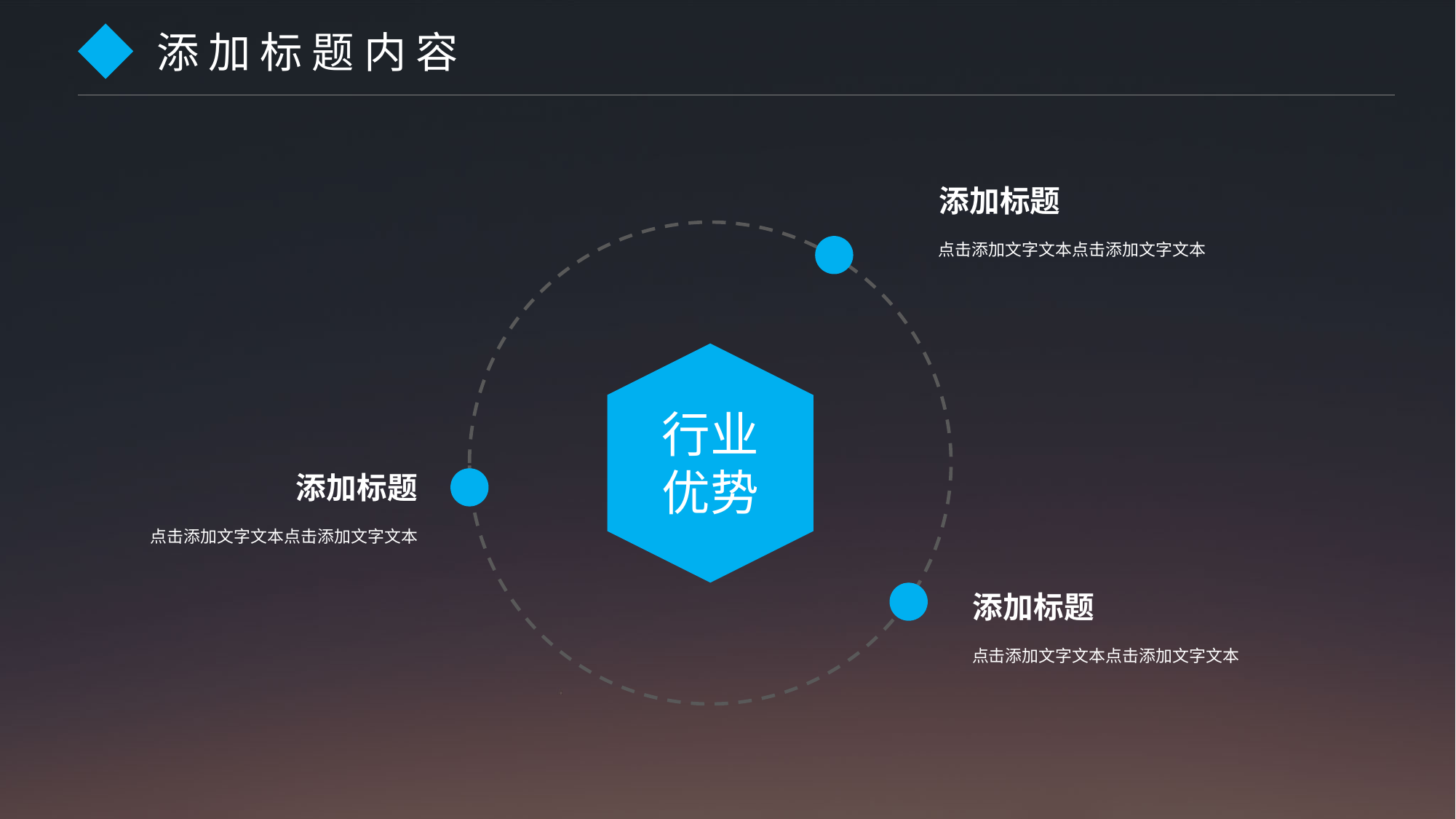

添 加 标 题 内 容

添加标题
点击添加文字文本点击添加文字文本

行业
优势
添加标题
点击添加文字文本点击添加文字文本

添加标题
点击添加文字文本点击添加文字文本